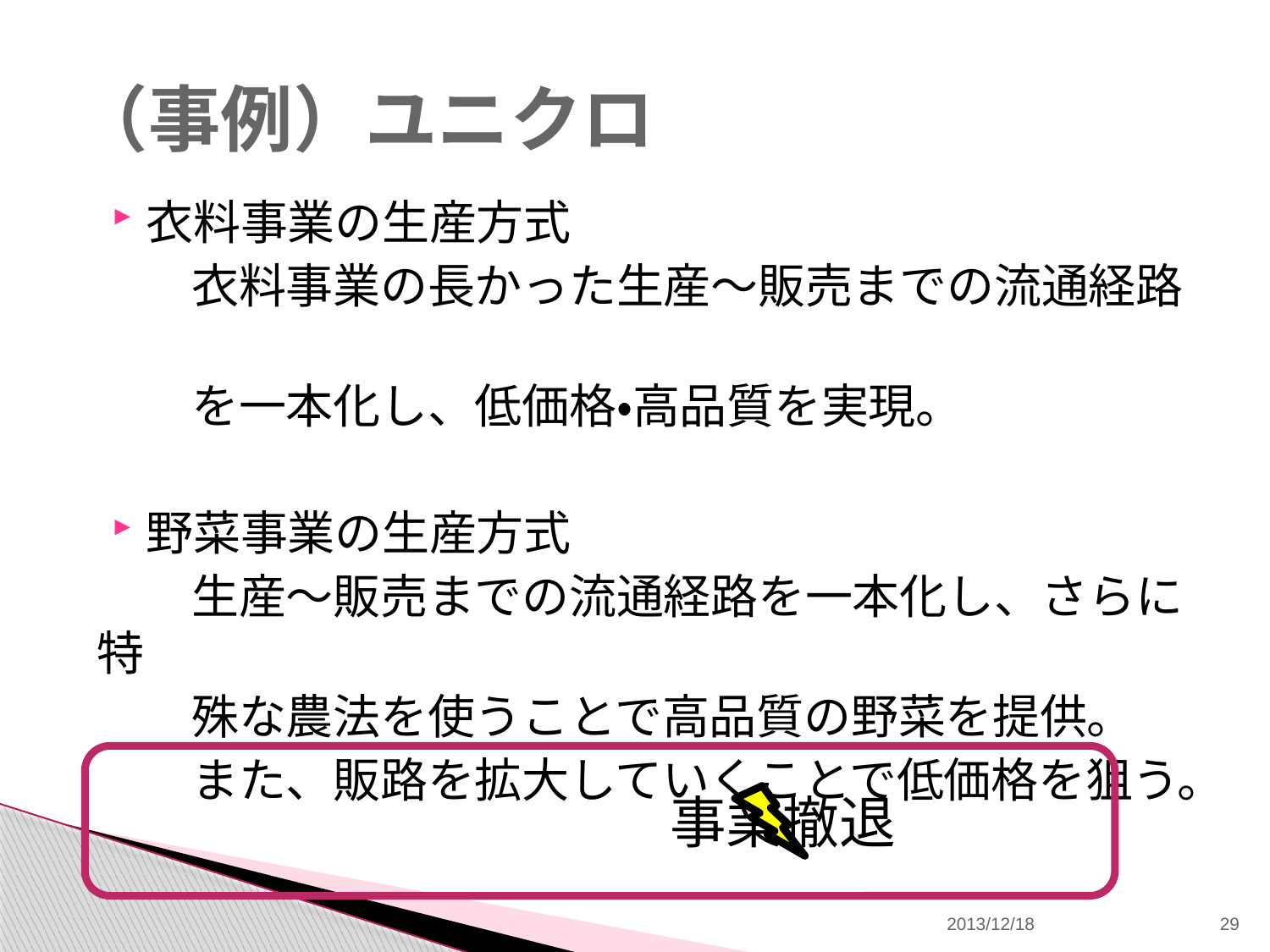

# （事例）ユニクロ
衣料事業の生産方式
　　衣料事業の長かった生産～販売までの流通経路
　　を一本化し、低価格・高品質を実現。

野菜事業の生産方式
　　生産～販売までの流通経路を一本化し、さらに特
　　殊な農法を使うことで高品質の野菜を提供。
　　また、販路を拡大していくことで低価格を狙う。
　　　　　　　　　　事業撤退

2013/12/18
29